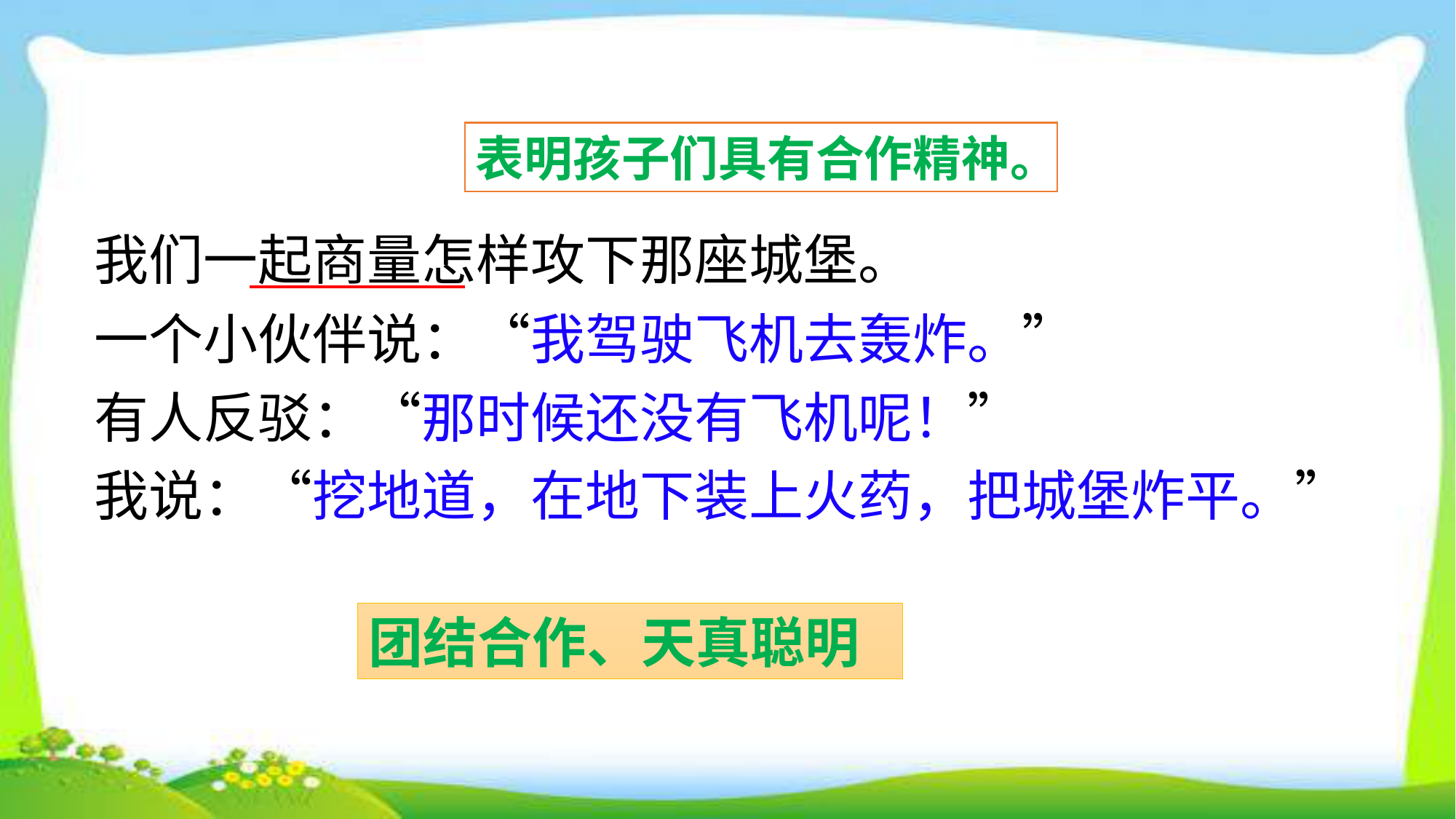

表明孩子们具有合作精神。
    我们一起商量怎样攻下那座城堡。
    一个小伙伴说：“我驾驶飞机去轰炸。”
    有人反驳：“那时候还没有飞机呢！”
    我说：“挖地道，在地下装上火药，把城堡炸平。”
团结合作、天真聪明